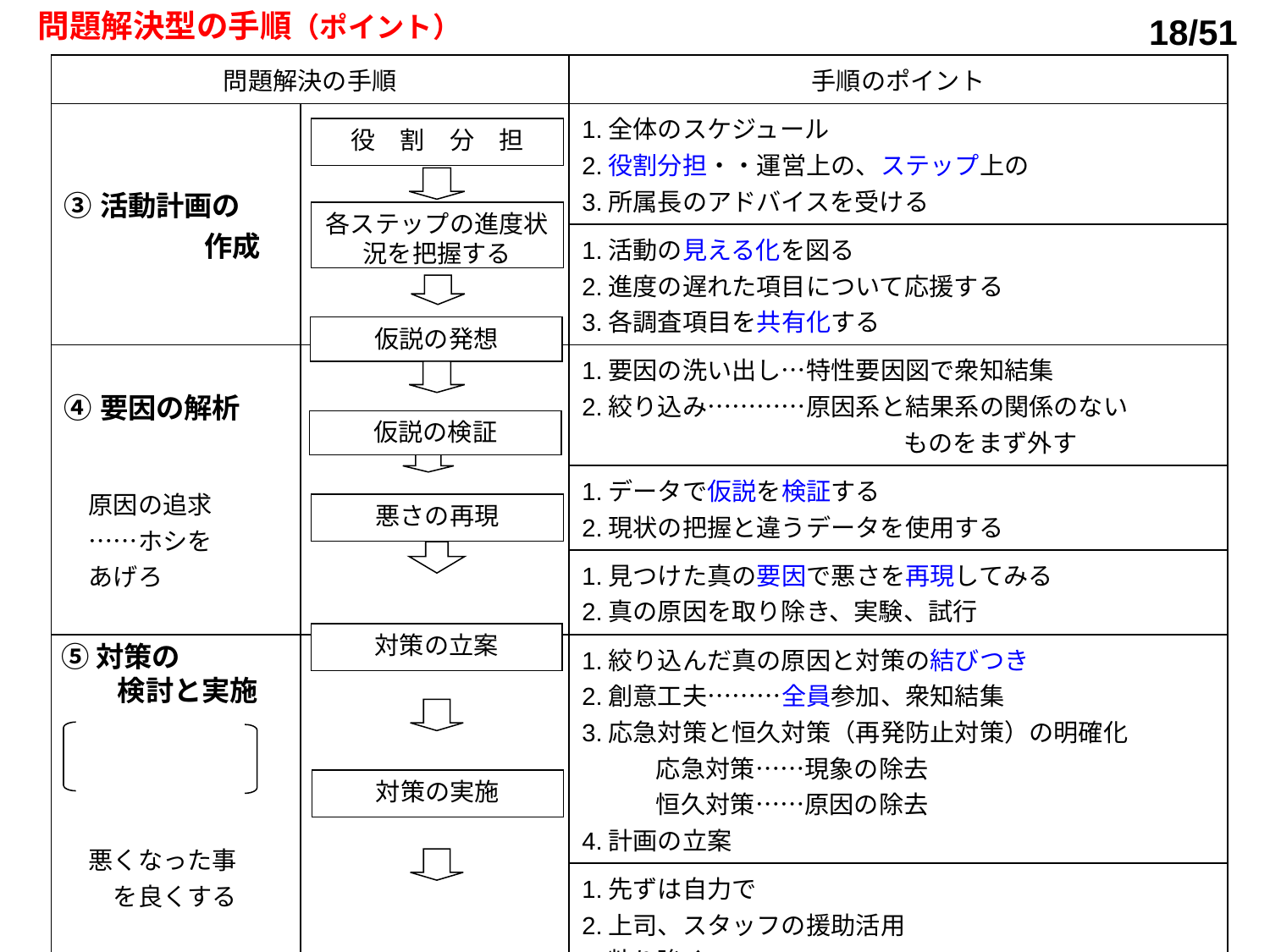

問題解決型の手順（ポイント）
18/51
| 問題解決の手順 |  | 手順のポイント |
| --- | --- | --- |
| ③活動計画の 　　　　　作成 |  | 1.全体のスケジュール 2.役割分担・・運営上の、ステップ上の 3.所属長のアドバイスを受ける |
|  |  | 1.活動の見える化を図る 2.進度の遅れた項目について応援する 3.各調査項目を共有化する |
| ④要因の解析 　原因の追求 　……ホシを 　あげろ |  | 1.要因の洗い出し…特性要因図で衆知結集 2.絞り込み…………原因系と結果系の関係のない 　　　　　　　　　　　　　ものをまず外す |
|  |  | 1.データで仮説を検証する 2.現状の把握と違うデータを使用する |
|  |  | 1.見つけた真の要因で悪さを再現してみる 2.真の原因を取り除き、実験、試行 |
| 悪くなった事 　　を良くする |  | 1.絞り込んだ真の原因と対策の結びつき 2.創意工夫………全員参加、衆知結集 3.応急対策と恒久対策（再発防止対策）の明確化 　　　応急対策……現象の除去 　　　恒久対策……原因の除去 4.計画の立案 |
|  |  | 1.先ずは自力で 2.上司、スタッフの援助活用 3.粘り強く 4.対策と効果のからみ………1次対策、2次対策 　　　　　　　　　　　　　　　　　　実験、試行 5.教育訓練 |
役　割　分　担

各ステップの進度状況を把握する
仮説の発想

仮説の検証
悪さの再現

対策の立案

対策の実施

⑤対策の
　　検討と実施